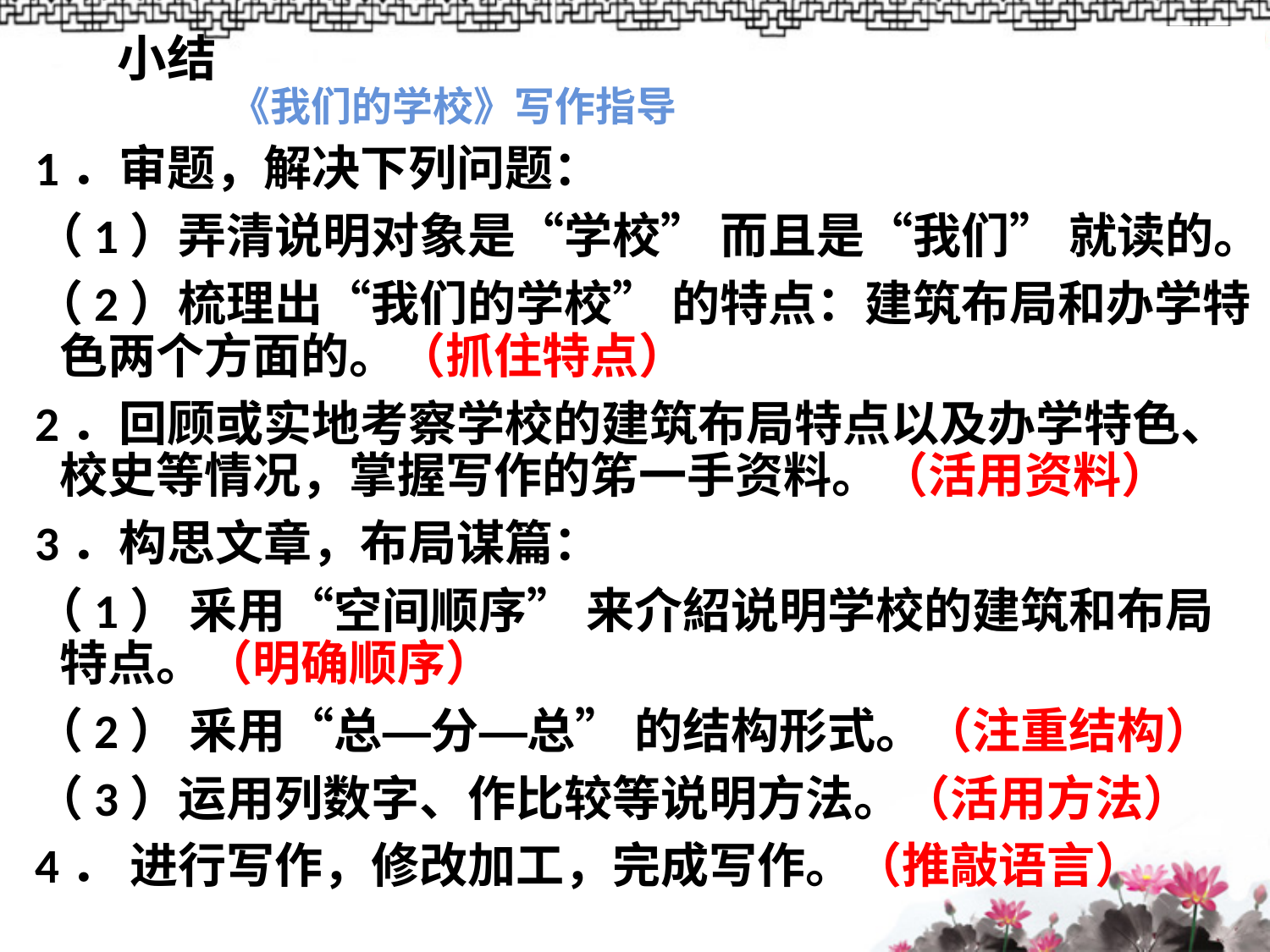

# 小结 《我们的学校》写作指导
1．审题，解决下列问题：
（1）弄清说明对象是“学校” 而且是“我们” 就读的。
（2）梳理出“我们的学校” 的特点：建筑布局和办学特色两个方面的。（抓住特点）
2．回顾或实地考察学校的建筑布局特点以及办学特色、校史等情况，掌握写作的笫一手资料。（活用资料）
3．构思文章，布局谋篇：
（1） 釆用“空间顺序” 来介紹说明学校的建筑和布局特点。（明确顺序）
（2） 釆用“总—分—总” 的结构形式。（注重结构）
（3）运用列数字、作比较等说明方法。（活用方法）
4． 进行写作，修改加工，完成写作。（推敲语言）